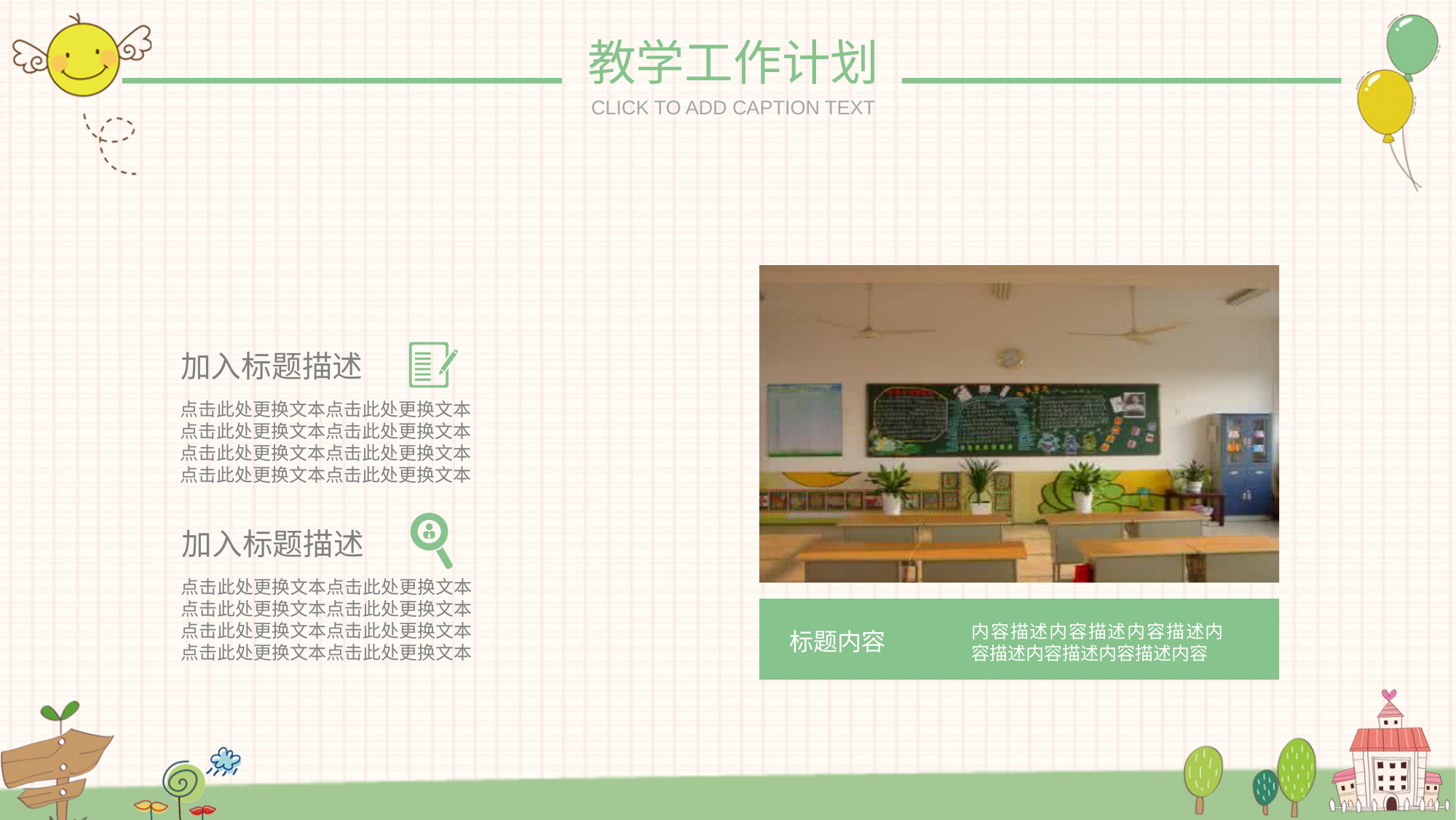

教学工作计划

CLICK TO ADD CAPTION TEXT

内容描述内容描述内容描述内  容描述内容描述内容描述内容
标题内容
加入标题描述

点击此处更换文本点击此处更换文本
点击此处更换文本点击此处更换文本
点击此处更换文本点击此处更换文本
点击此处更换文本点击此处更换文本

加入标题描述

点击此处更换文本点击此处更换文本
点击此处更换文本点击此处更换文本
点击此处更换文本点击此处更换文本
点击此处更换文本点击此处更换文本